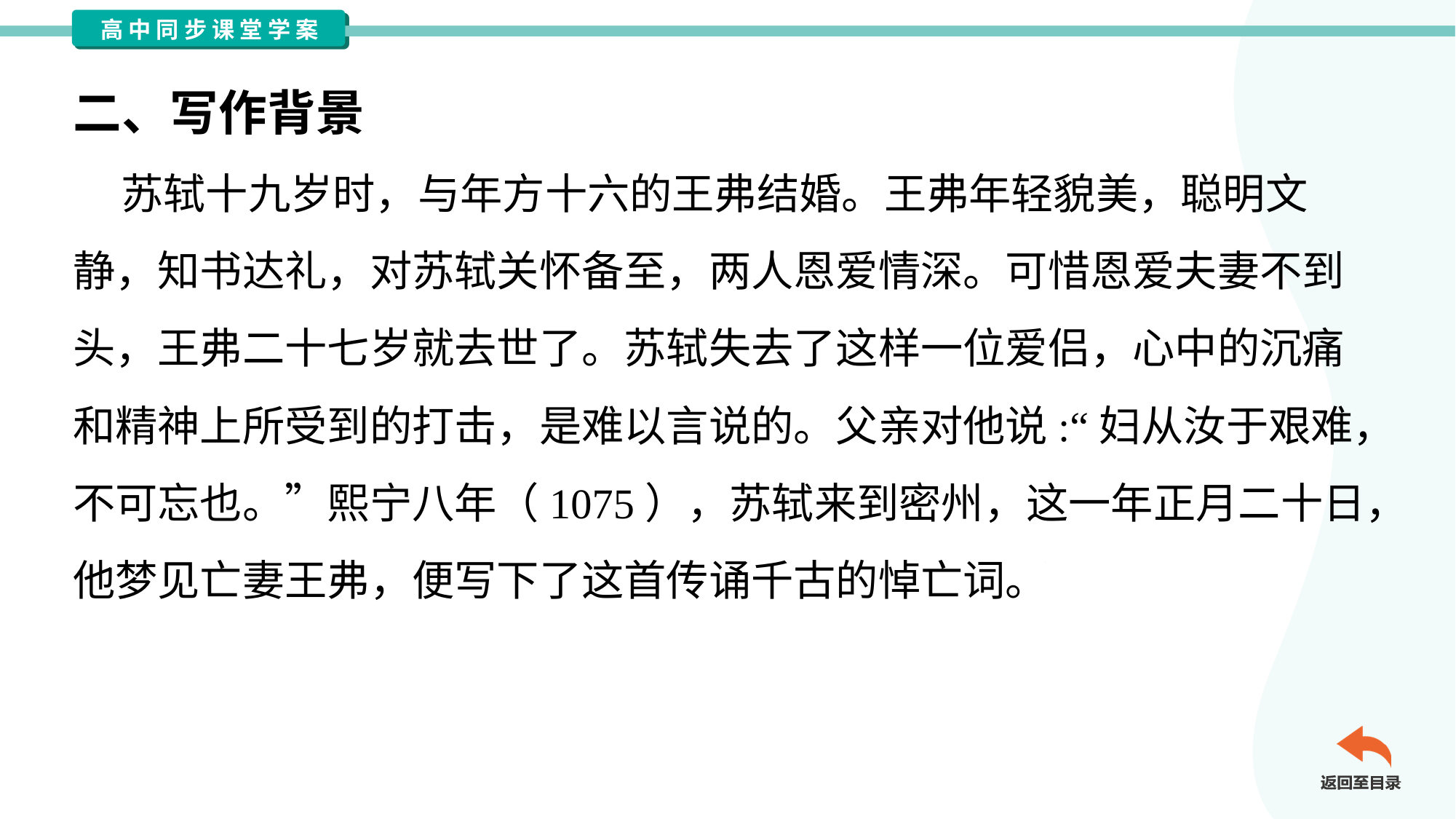

二、写作背景
    苏轼十九岁时，与年方十六的王弗结婚。王弗年轻貌美，聪明文
静，知书达礼，对苏轼关怀备至，两人恩爱情深。可惜恩爱夫妻不到
头，王弗二十七岁就去世了。苏轼失去了这样一位爱侣，心中的沉痛
和精神上所受到的打击，是难以言说的。父亲对他说:“妇从汝于艰难，
不可忘也。”熙宁八年（1075），苏轼来到密州，这一年正月二十日，
他梦见亡妻王弗，便写下了这首传诵千古的悼亡词。